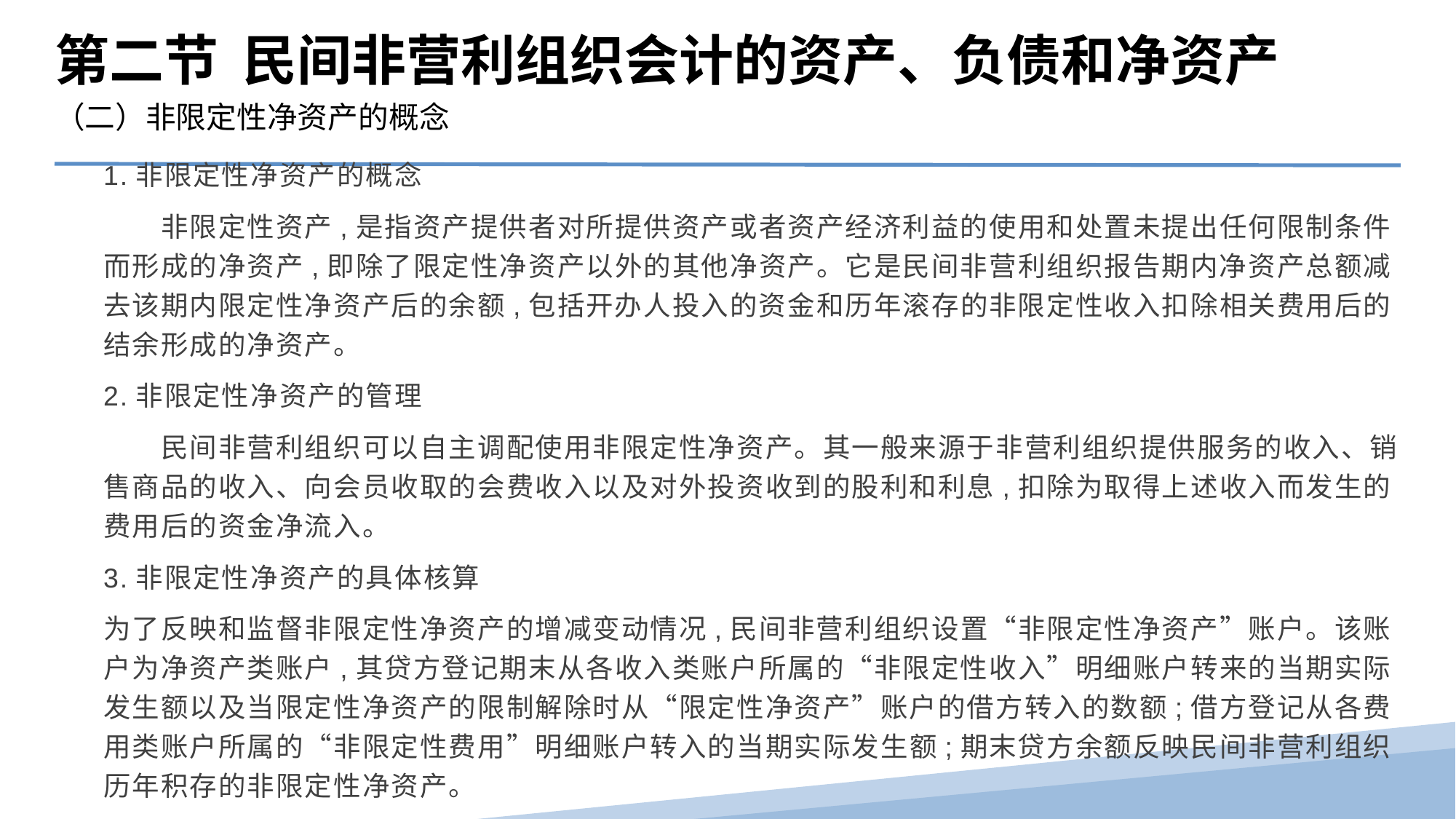

第二节  民间非营利组织会计的资产、负债和净资产
（二）非限定性净资产的概念
1.非限定性净资产的概念
　　非限定性资产,是指资产提供者对所提供资产或者资产经济利益的使用和处置未提出任何限制条件而形成的净资产,即除了限定性净资产以外的其他净资产。它是民间非营利组织报告期内净资产总额减去该期内限定性净资产后的余额,包括开办人投入的资金和历年滚存的非限定性收入扣除相关费用后的结余形成的净资产。
2.非限定性净资产的管理
　　民间非营利组织可以自主调配使用非限定性净资产。其一般来源于非营利组织提供服务的收入、销售商品的收入、向会员收取的会费收入以及对外投资收到的股利和利息,扣除为取得上述收入而发生的费用后的资金净流入。
3.非限定性净资产的具体核算
为了反映和监督非限定性净资产的增减变动情况,民间非营利组织设置“非限定性净资产”账户。该账户为净资产类账户,其贷方登记期末从各收入类账户所属的“非限定性收入”明细账户转来的当期实际发生额以及当限定性净资产的限制解除时从“限定性净资产”账户的借方转入的数额;借方登记从各费用类账户所属的“非限定性费用”明细账户转入的当期实际发生额;期末贷方余额反映民间非营利组织历年积存的非限定性净资产。